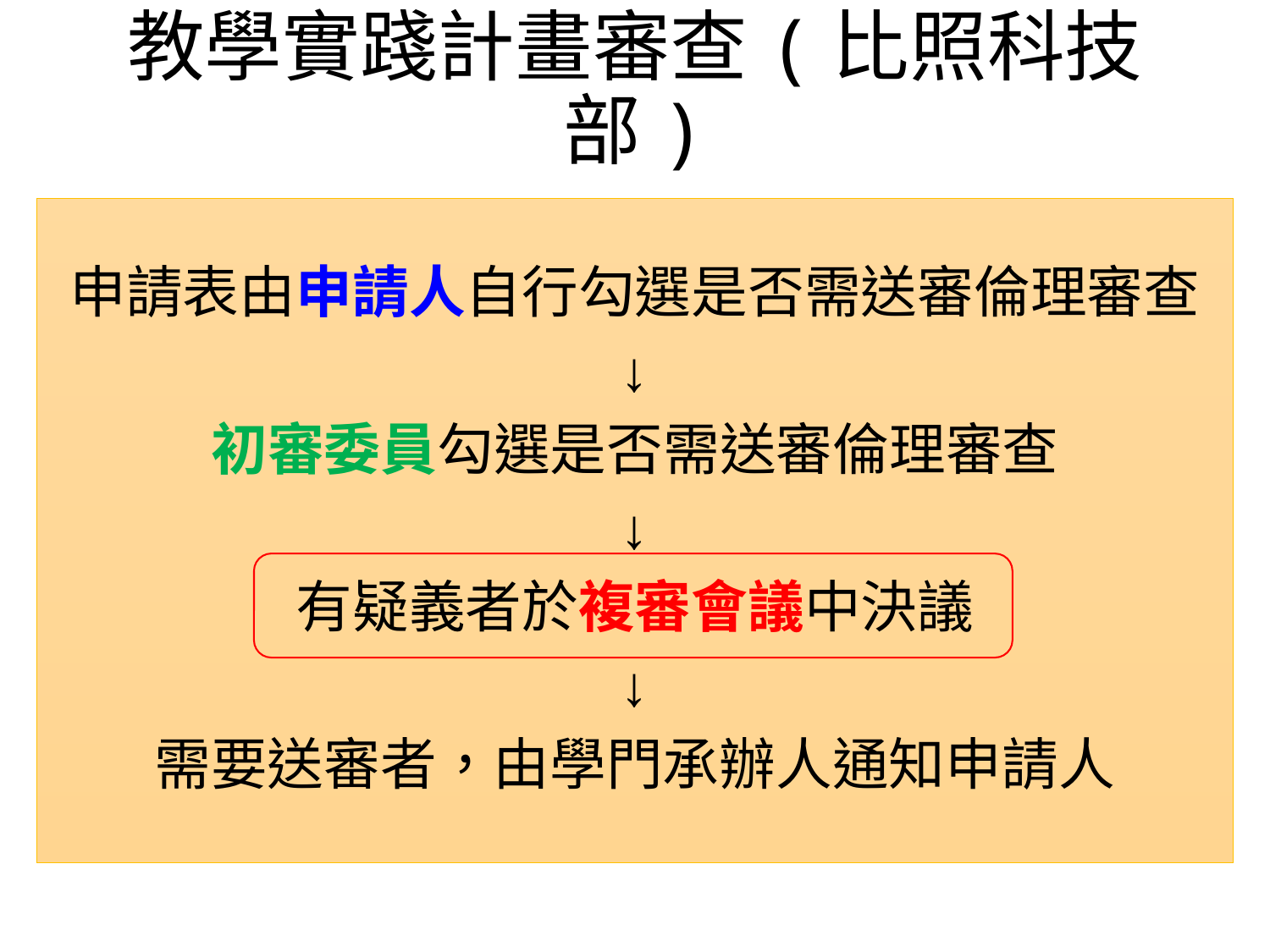

# 教學實踐計畫審查(比照科技部)
申請表由申請人自行勾選是否需送審倫理審查
↓
初審委員勾選是否需送審倫理審查
↓
有疑義者於複審會議中決議
↓
需要送審者，由學門承辦人通知申請人